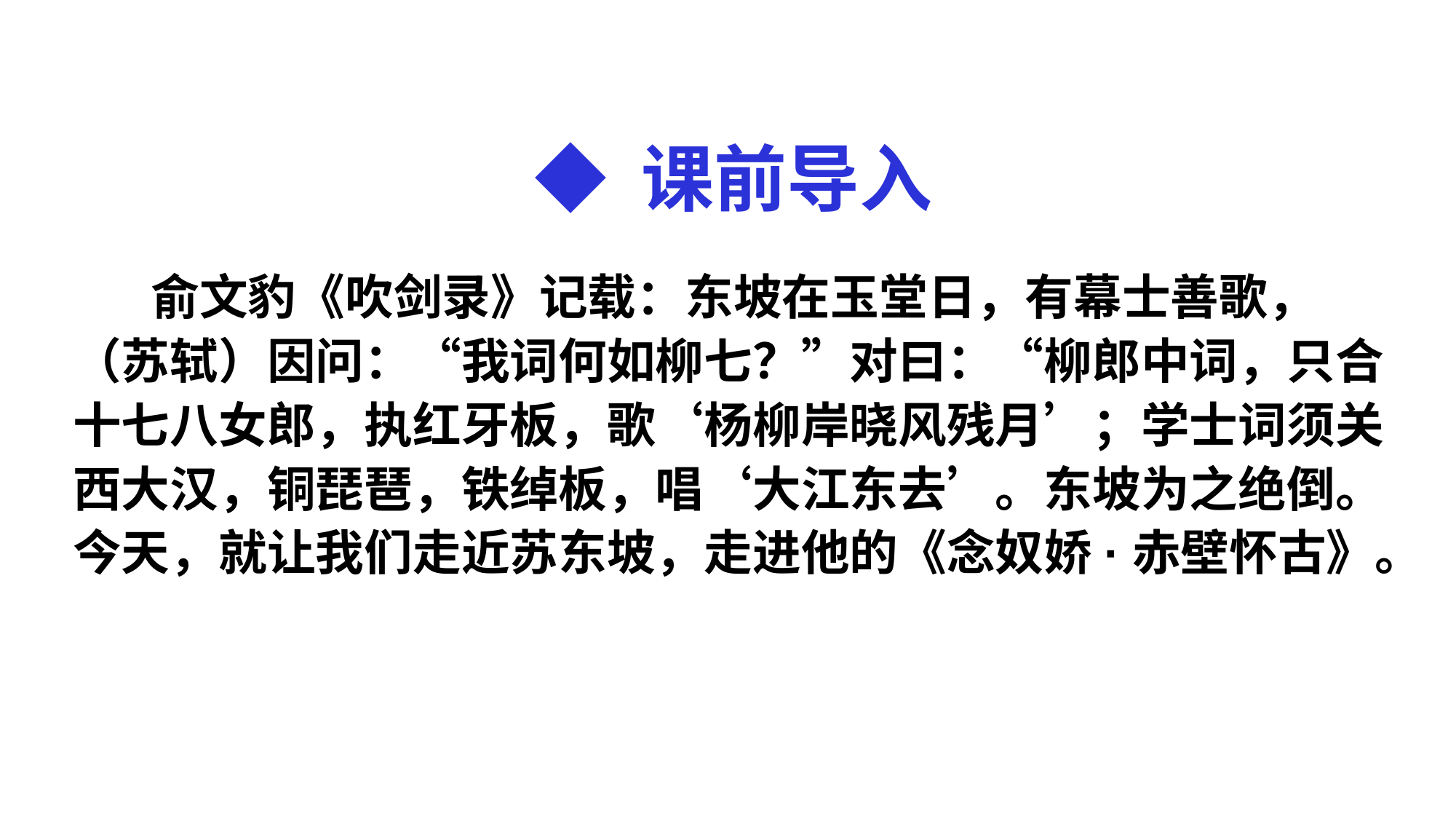

◆ 课前导入
      俞文豹《吹剑录》记载：东坡在玉堂日，有幕士善歌，（苏轼）因问：“我词何如柳七？”对曰：“柳郎中词，只合十七八女郎，执红牙板，歌‘杨柳岸晓风残月’；学士词须关西大汉，铜琵琶，铁绰板，唱‘大江东去’。东坡为之绝倒。今天，就让我们走近苏东坡，走进他的《念奴娇·赤壁怀古》。